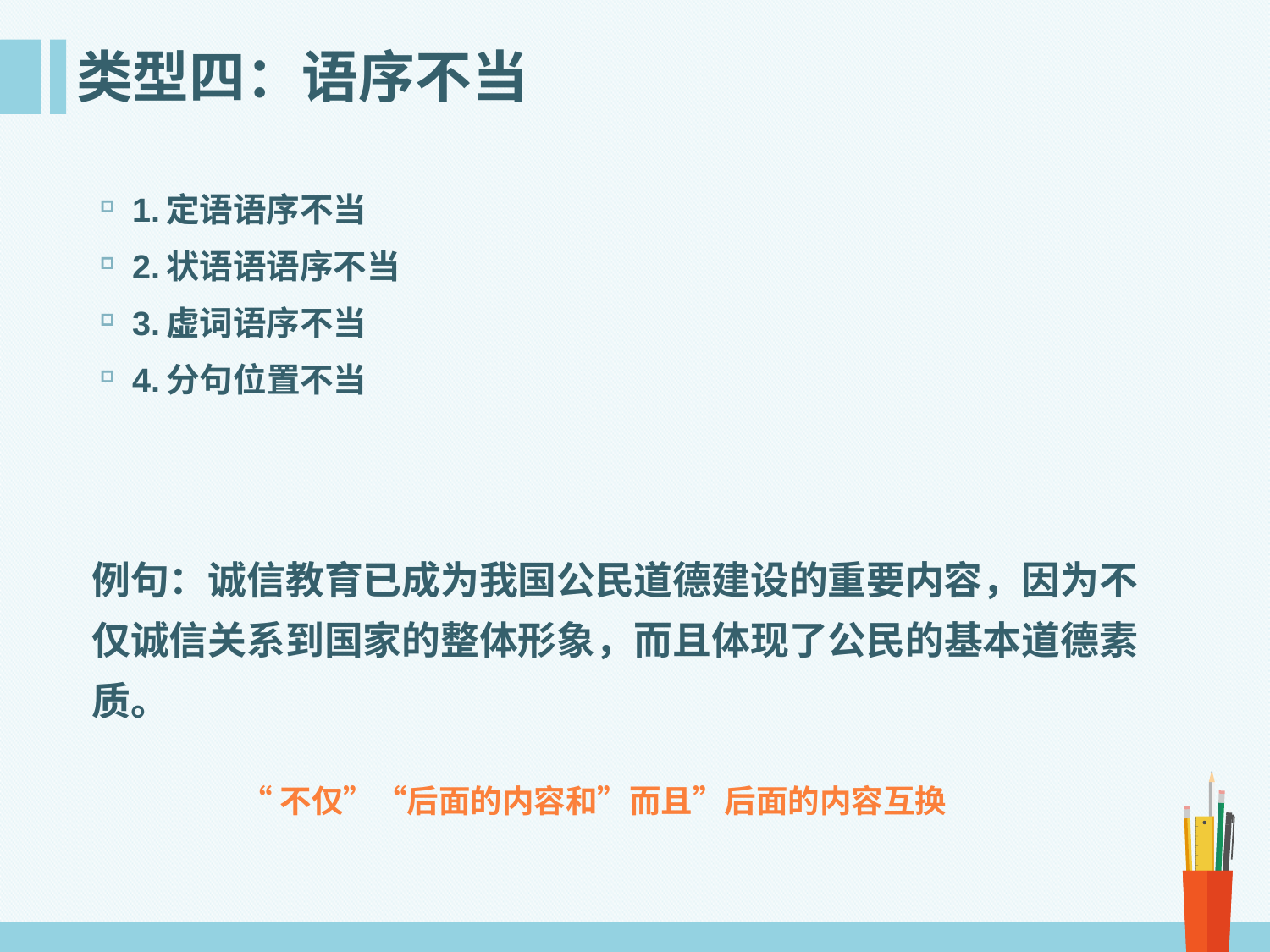

# 类型四：语序不当
1.定语语序不当
2.状语语语序不当
3.虚词语序不当
4.分句位置不当

例句：诚信教育已成为我国公民道德建设的重要内容，因为不仅诚信关系到国家的整体形象，而且体现了公民的基本道德素质。
“不仅”“后面的内容和”而且”后面的内容互换